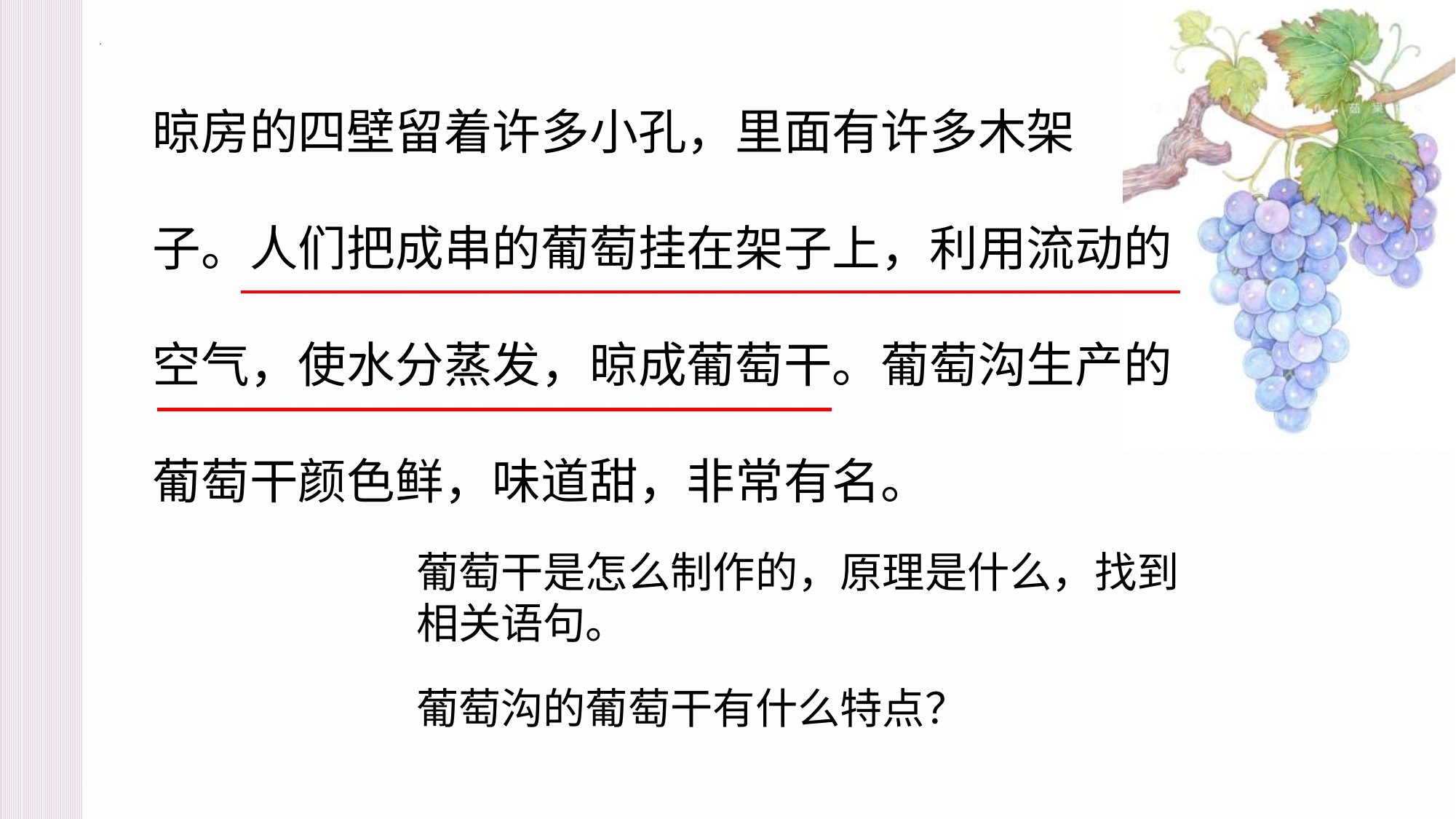

晾房的四壁留着许多小孔，里面有许多木架

子。人们把成串的葡萄挂在架子上，利用流动的

空气，使水分蒸发，晾成葡萄干。葡萄沟生产的

葡萄干颜色鲜，味道甜，非常有名。
葡萄干是怎么制作的，原理是什么，找到相关语句。
葡萄沟的葡萄干有什么特点？